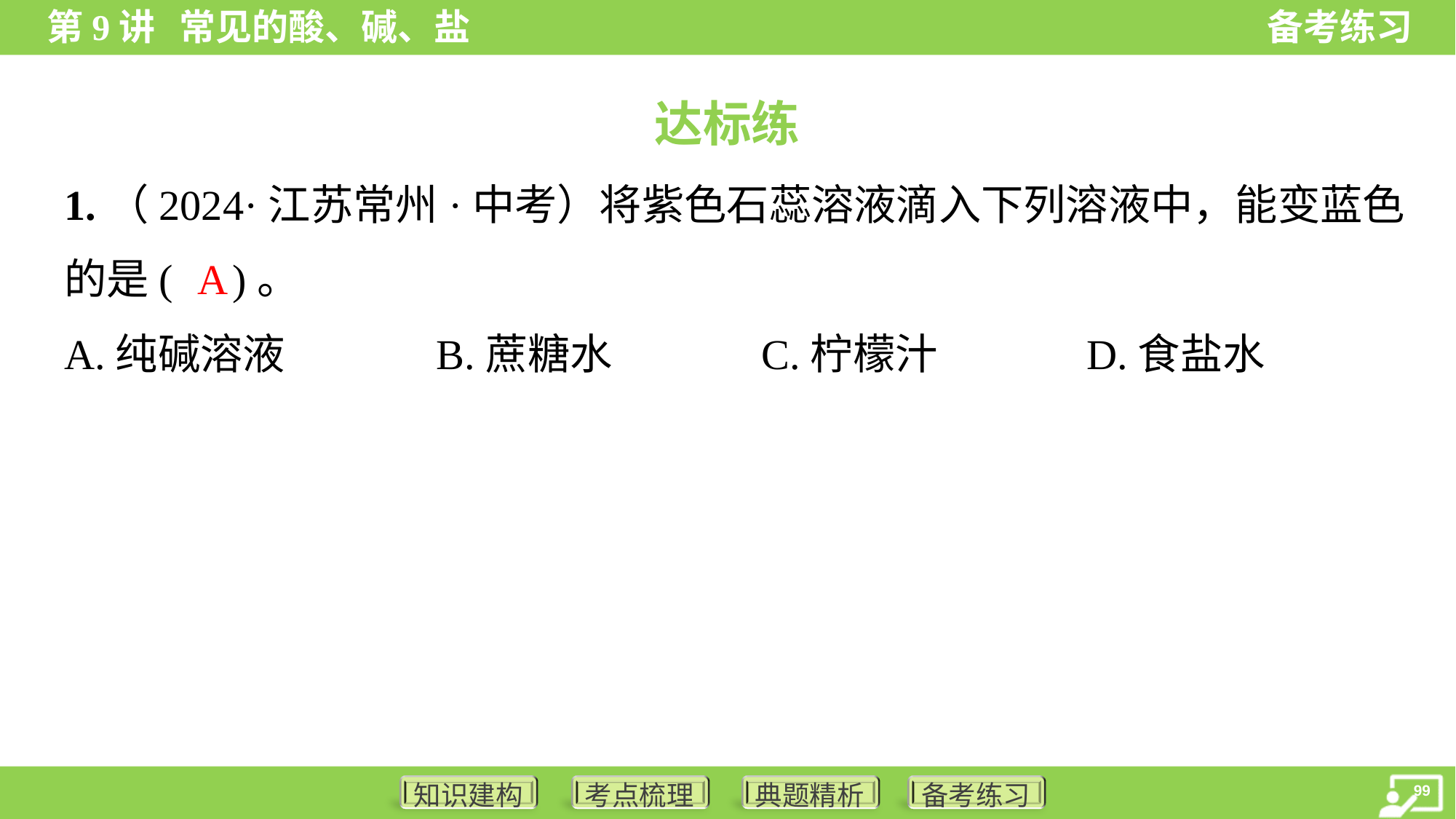

达标练
1.（2024·江苏常州·中考）将紫色石蕊溶液滴入下列溶液中，能变蓝色
的是(     )。
A
A.纯碱溶液	B.蔗糖水	C.柠檬汁	D.食盐水